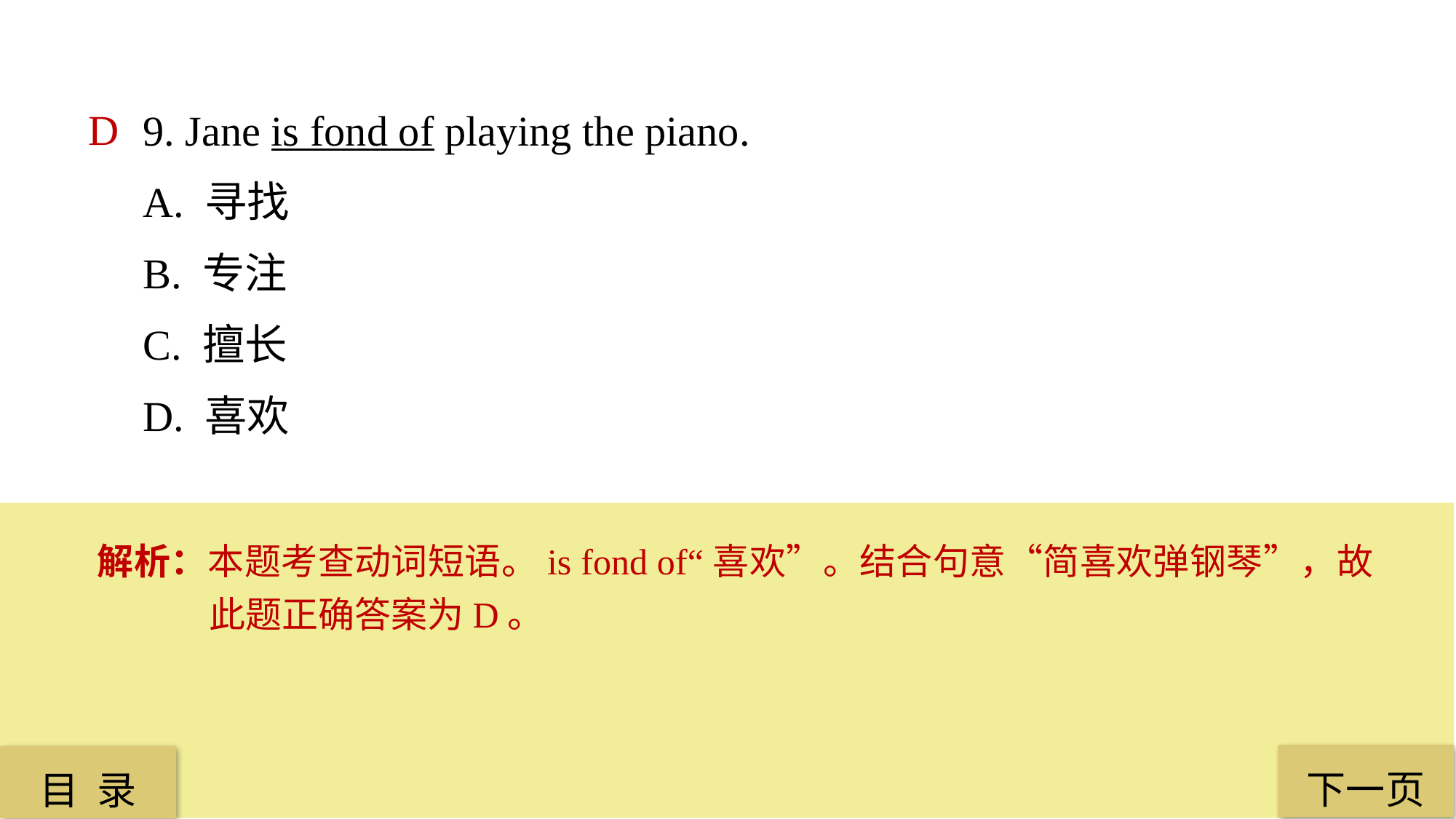

9. Jane is fond of playing the piano.
A. 寻找
B. 专注
C. 擅长
D. 喜欢
D
解析：本题考查动词短语。is fond of“喜欢”。结合句意“简喜欢弹钢琴”，故此题正确答案为D。